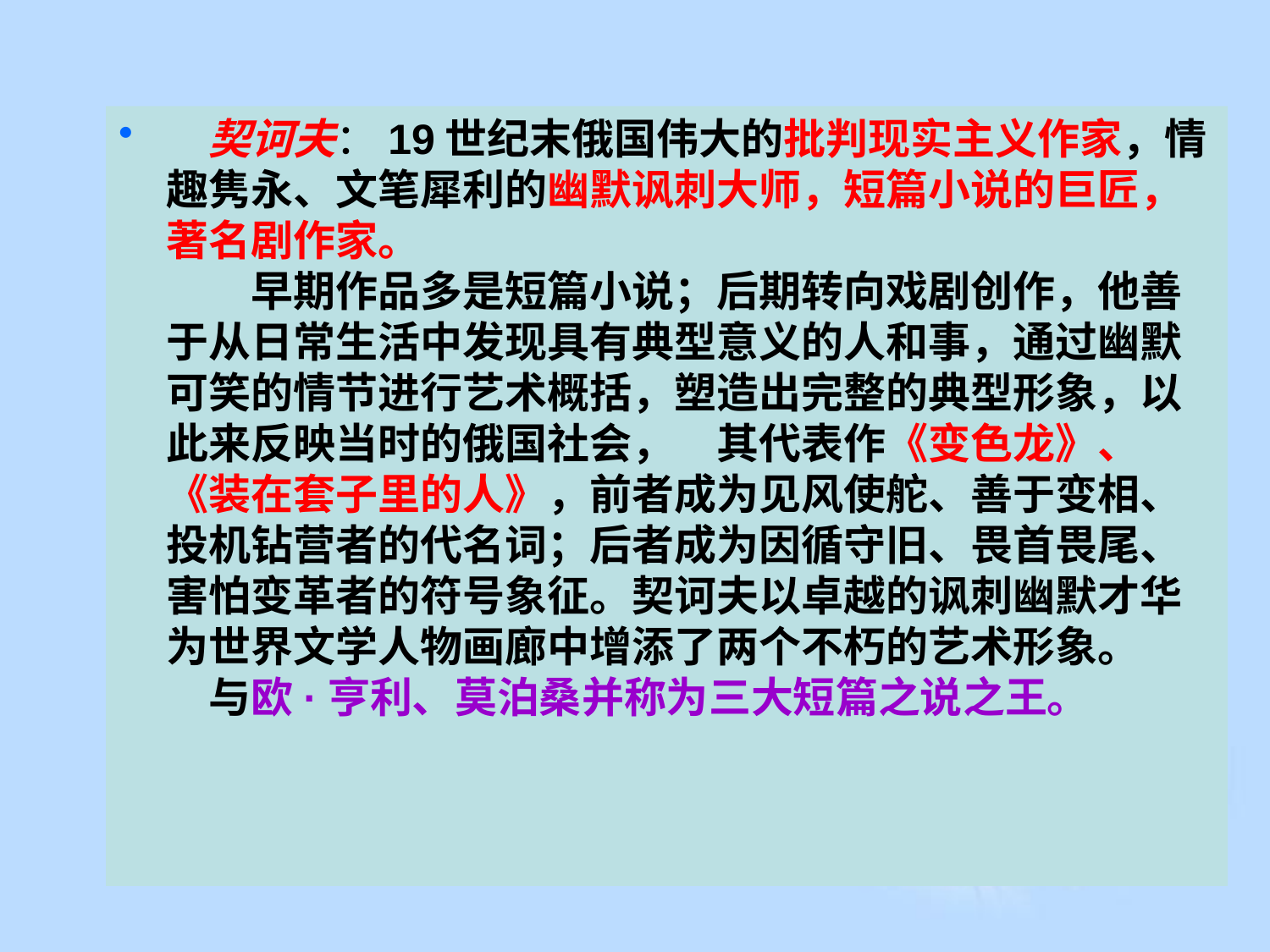

# 契诃夫：19世纪末俄国伟大的批判现实主义作家，情趣隽永、文笔犀利的幽默讽刺大师，短篇小说的巨匠，著名剧作家。 　　早期作品多是短篇小说；后期转向戏剧创作，他善于从日常生活中发现具有典型意义的人和事，通过幽默可笑的情节进行艺术概括，塑造出完整的典型形象，以此来反映当时的俄国社会，　其代表作《变色龙》、《装在套子里的人》，前者成为见风使舵、善于变相、投机钻营者的代名词；后者成为因循守旧、畏首畏尾、害怕变革者的符号象征。契诃夫以卓越的讽刺幽默才华为世界文学人物画廊中增添了两个不朽的艺术形象。 　　与欧·亨利、莫泊桑并称为三大短篇之说之王。